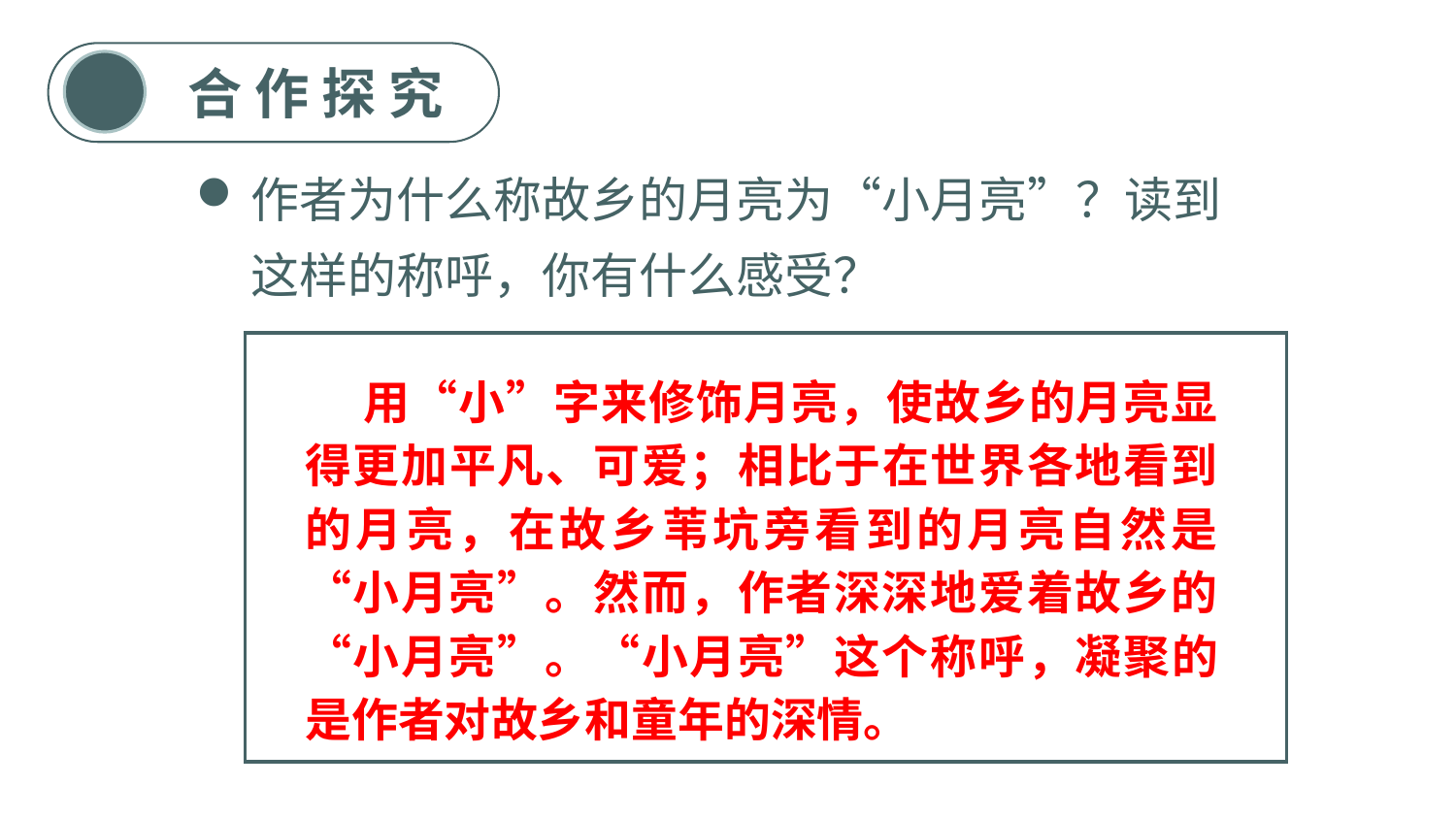

合作探究
作者为什么称故乡的月亮为“小月亮”？读到这样的称呼，你有什么感受？

    用“小”字来修饰月亮，使故乡的月亮显得更加平凡、可爱；相比于在世界各地看到的月亮，在故乡苇坑旁看到的月亮自然是“小月亮”。然而，作者深深地爱着故乡的“小月亮”。“小月亮”这个称呼，凝聚的是作者对故乡和童年的深情。